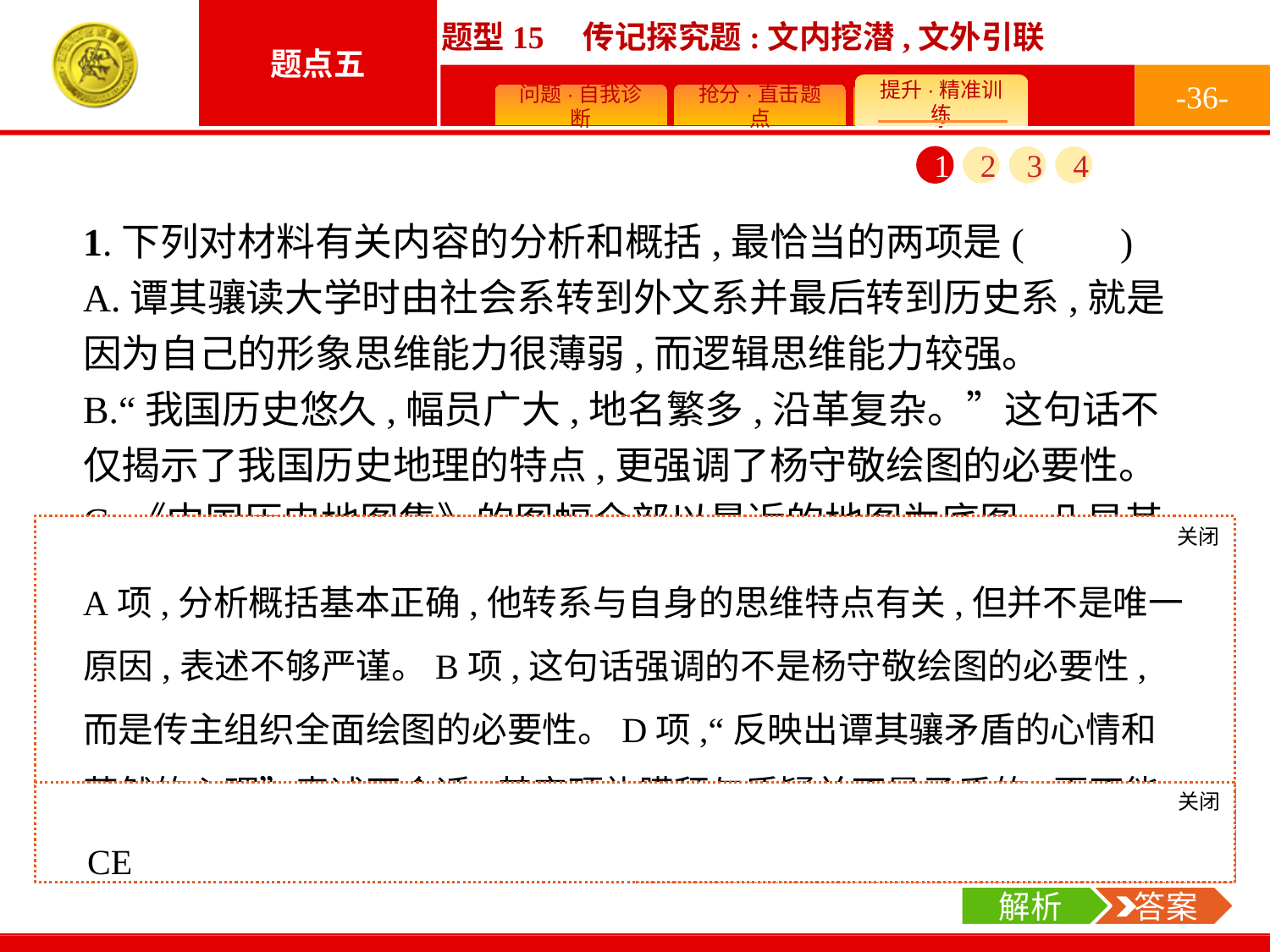

-36-
1
2
3
4
1.下列对材料有关内容的分析和概括,最恰当的两项是(　　)
A.谭其骧读大学时由社会系转到外文系并最后转到历史系,就是因为自己的形象思维能力很薄弱,而逻辑思维能力较强。
B.“我国历史悠久,幅员广大,地名繁多,沿革复杂。”这句话不仅揭示了我国历史地理的特点,更强调了杨守敬绘图的必要性。
C.《中国历史地图集》的图幅全部以最近的地图为底图,凸显其时代价值;而它每册都编有地名索引,体现他们编图工作之细致。
D.谭其骧对钱大昕顶礼膜拜,但又质疑钱氏的思想,且发现了他的错误之处,这反映出谭其骧矛盾的心情和茫然的心理。
E.传主回忆了自己一生的学术追求及基本的求学态度,晚年仍表示有决心和信心做好学术工作,正如学者评价“为下一代无私地贡献出余年”。

关闭
解析

A项,分析概括基本正确,他转系与自身的思维特点有关,但并不是唯一原因,表述不够严谨。B项,这句话强调的不是杨守敬绘图的必要性,而是传主组织全面绘图的必要性。D项,“反映出谭其骧矛盾的心情和茫然的心理”表述不合适,其实顶礼膜拜与质疑并不是矛盾的,更不能说明他心理茫然。
关闭

解析
  答案

CE
解析
  答案